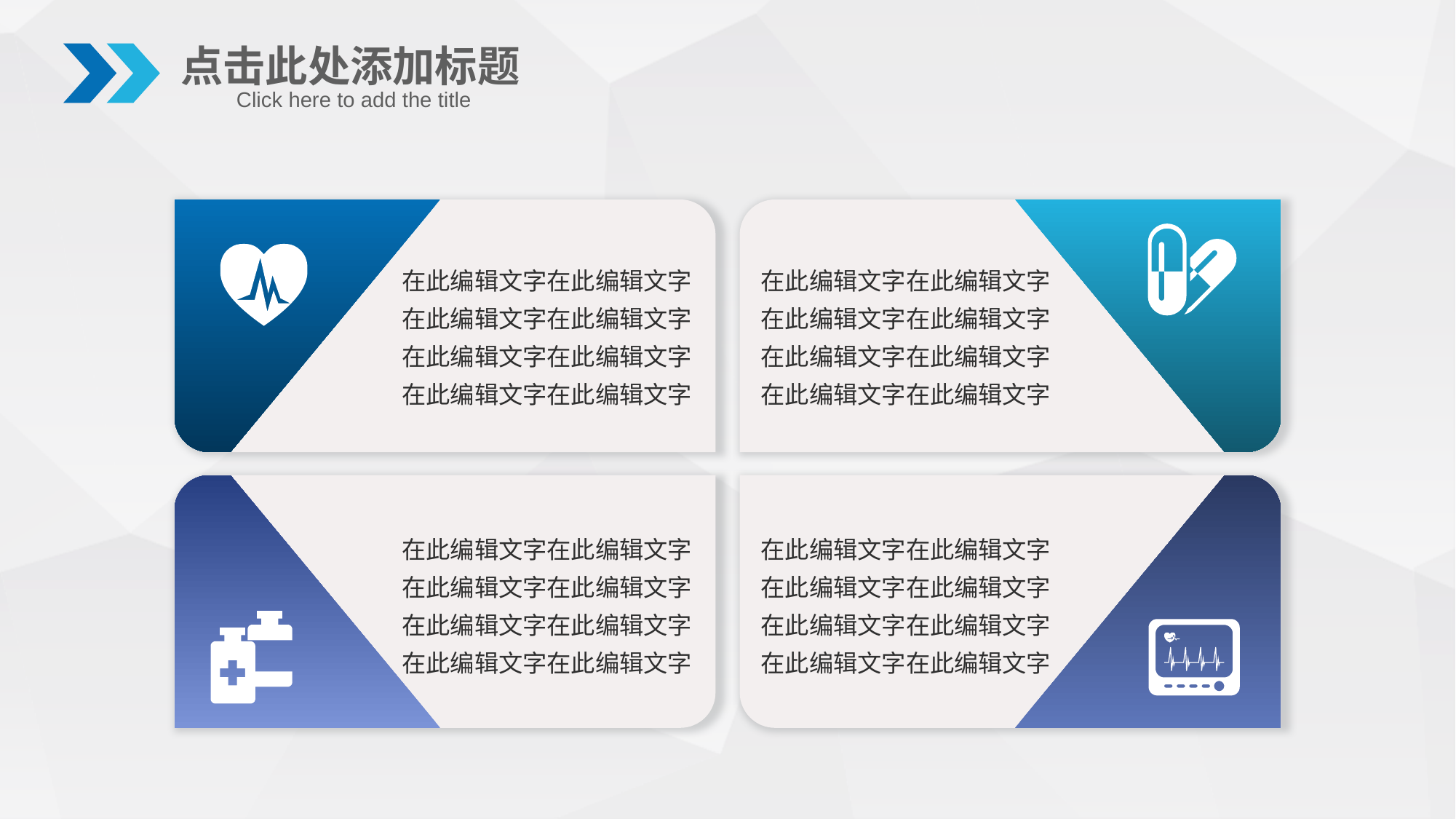

点击此处添加标题

Click here to add the title

在此编辑文字在此编辑文字
在此编辑文字在此编辑文字
在此编辑文字在此编辑文字
在此编辑文字在此编辑文字
在此编辑文字在此编辑文字
在此编辑文字在此编辑文字
在此编辑文字在此编辑文字
在此编辑文字在此编辑文字

在此编辑文字在此编辑文字
在此编辑文字在此编辑文字
在此编辑文字在此编辑文字
在此编辑文字在此编辑文字
在此编辑文字在此编辑文字
在此编辑文字在此编辑文字
在此编辑文字在此编辑文字
在此编辑文字在此编辑文字